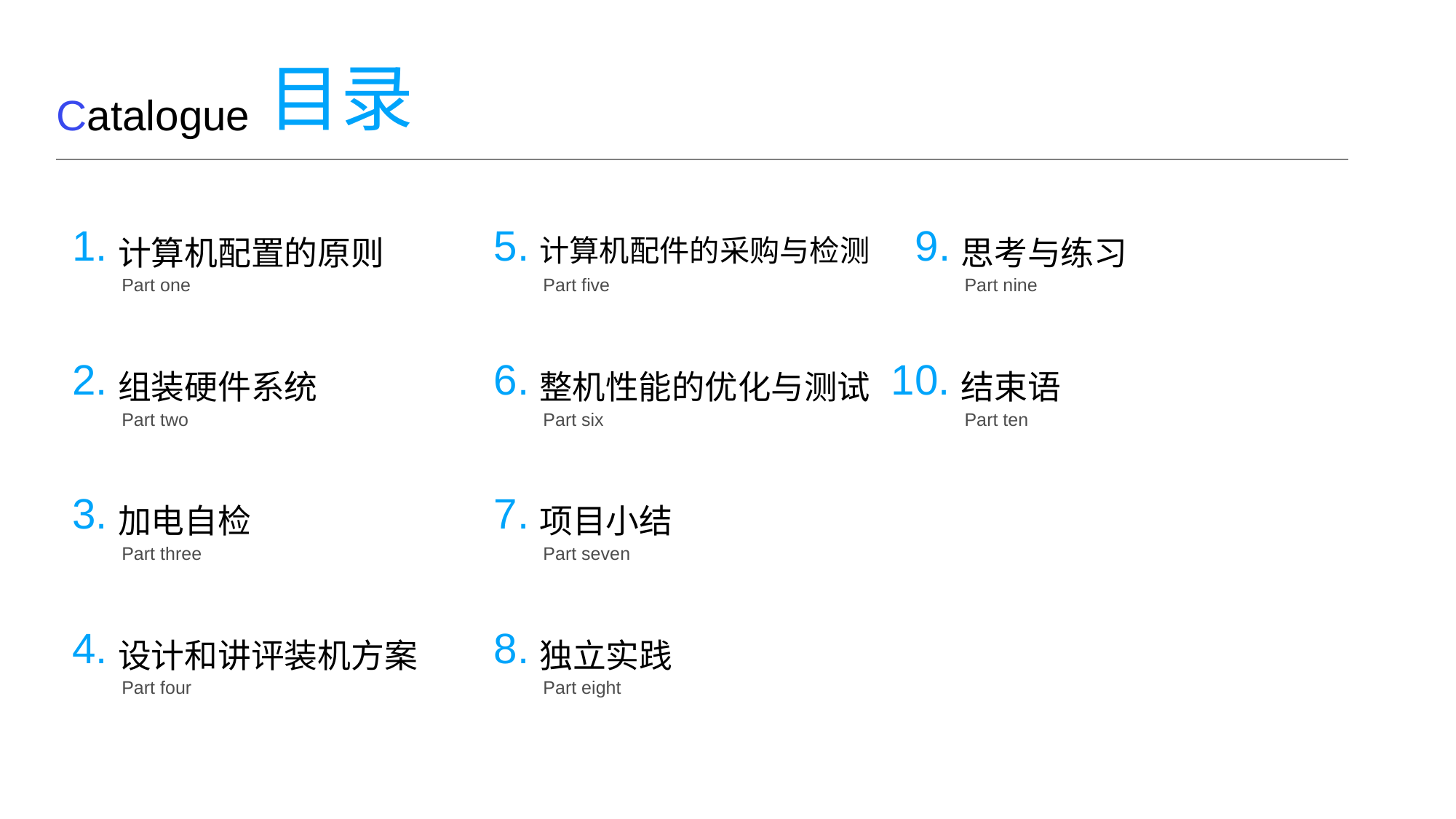

目录
Catalogue
1.
5.
9.
计算机配置的原则
计算机配件的采购与检测
思考与练习
Part one
Part five
Part nine
2.
6.
10.
组装硬件系统
整机性能的优化与测试
结束语
Part two
Part six
Part ten
3.
7.
加电自检
项目小结
Part three
Part seven
4.
8.
设计和讲评装机方案
独立实践
Part four
Part eight